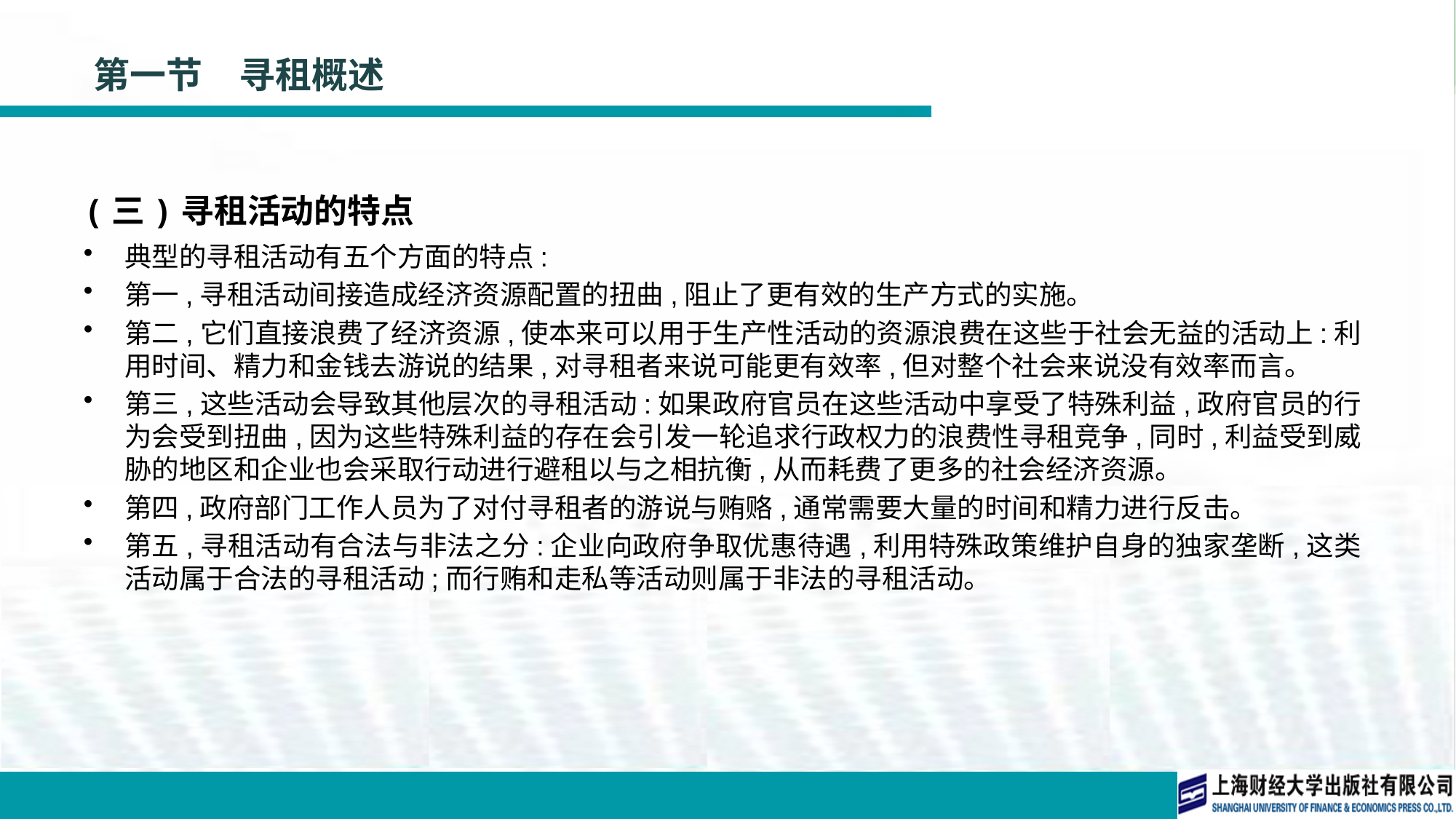

# 第一节　寻租概述
(三)寻租活动的特点
典型的寻租活动有五个方面的特点:
第一,寻租活动间接造成经济资源配置的扭曲,阻止了更有效的生产方式的实施。
第二,它们直接浪费了经济资源,使本来可以用于生产性活动的资源浪费在这些于社会无益的活动上:利用时间、精力和金钱去游说的结果,对寻租者来说可能更有效率,但对整个社会来说没有效率而言。
第三,这些活动会导致其他层次的寻租活动:如果政府官员在这些活动中享受了特殊利益,政府官员的行为会受到扭曲,因为这些特殊利益的存在会引发一轮追求行政权力的浪费性寻租竞争,同时,利益受到威胁的地区和企业也会采取行动进行避租以与之相抗衡,从而耗费了更多的社会经济资源。
第四,政府部门工作人员为了对付寻租者的游说与贿赂,通常需要大量的时间和精力进行反击。
第五,寻租活动有合法与非法之分:企业向政府争取优惠待遇,利用特殊政策维护自身的独家垄断,这类活动属于合法的寻租活动;而行贿和走私等活动则属于非法的寻租活动。